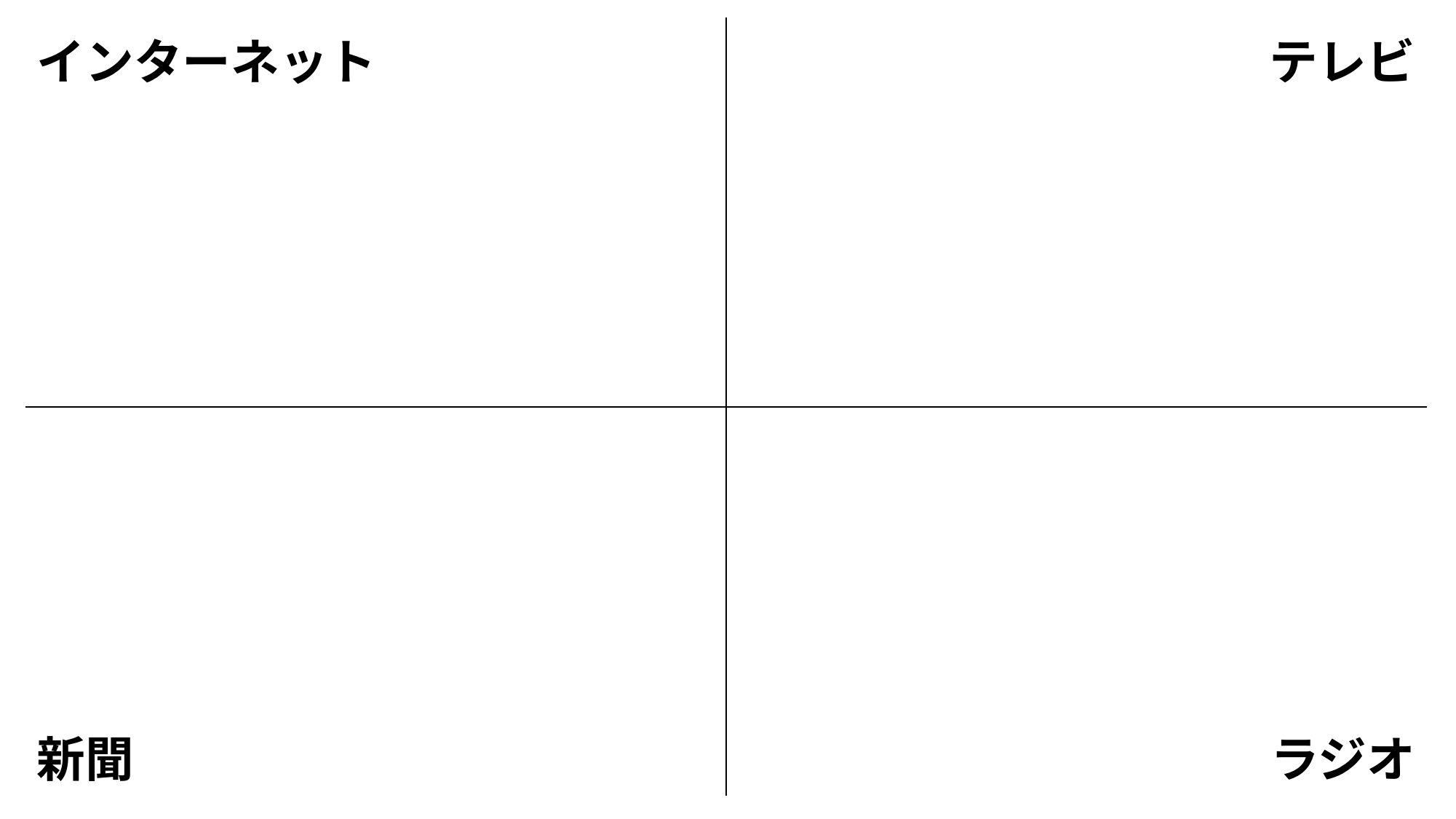

| インターネット | テレビ |
| --- | --- |
| 新聞 | ラジオ |